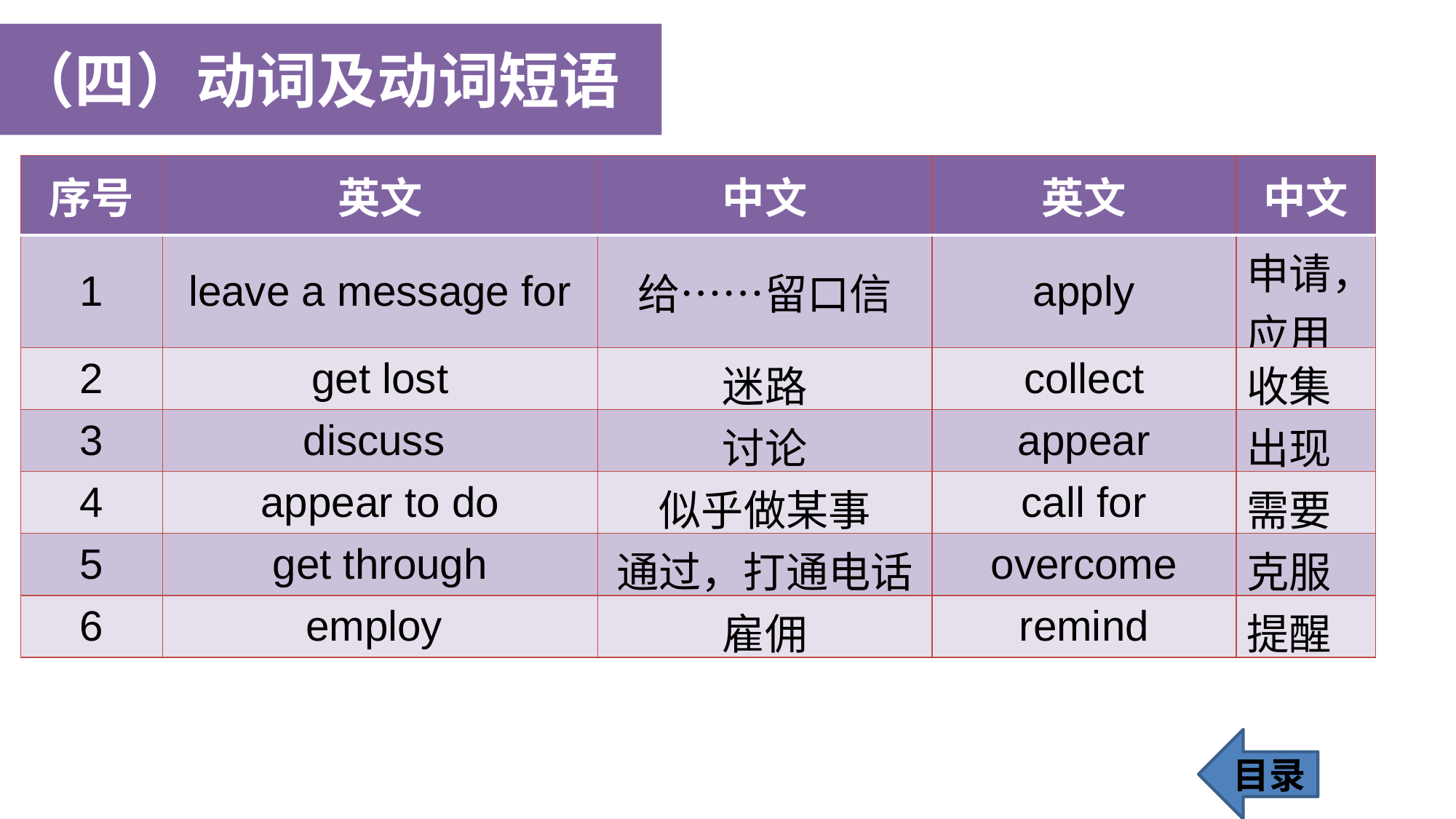

（四）动词及动词短语
| 序号 | 英文 | 中文 | 英文 | 中文 |
| --- | --- | --- | --- | --- |
| 1 | leave a message for | 给……留口信 | apply | 申请，应用 |
| 2 | get lost | 迷路 | collect | 收集 |
| 3 | discuss | 讨论 | appear | 出现 |
| 4 | appear to do | 似乎做某事 | call for | 需要 |
| 5 | get through | 通过，打通电话 | overcome | 克服 |
| 6 | employ | 雇佣 | remind | 提醒 |
目录
122